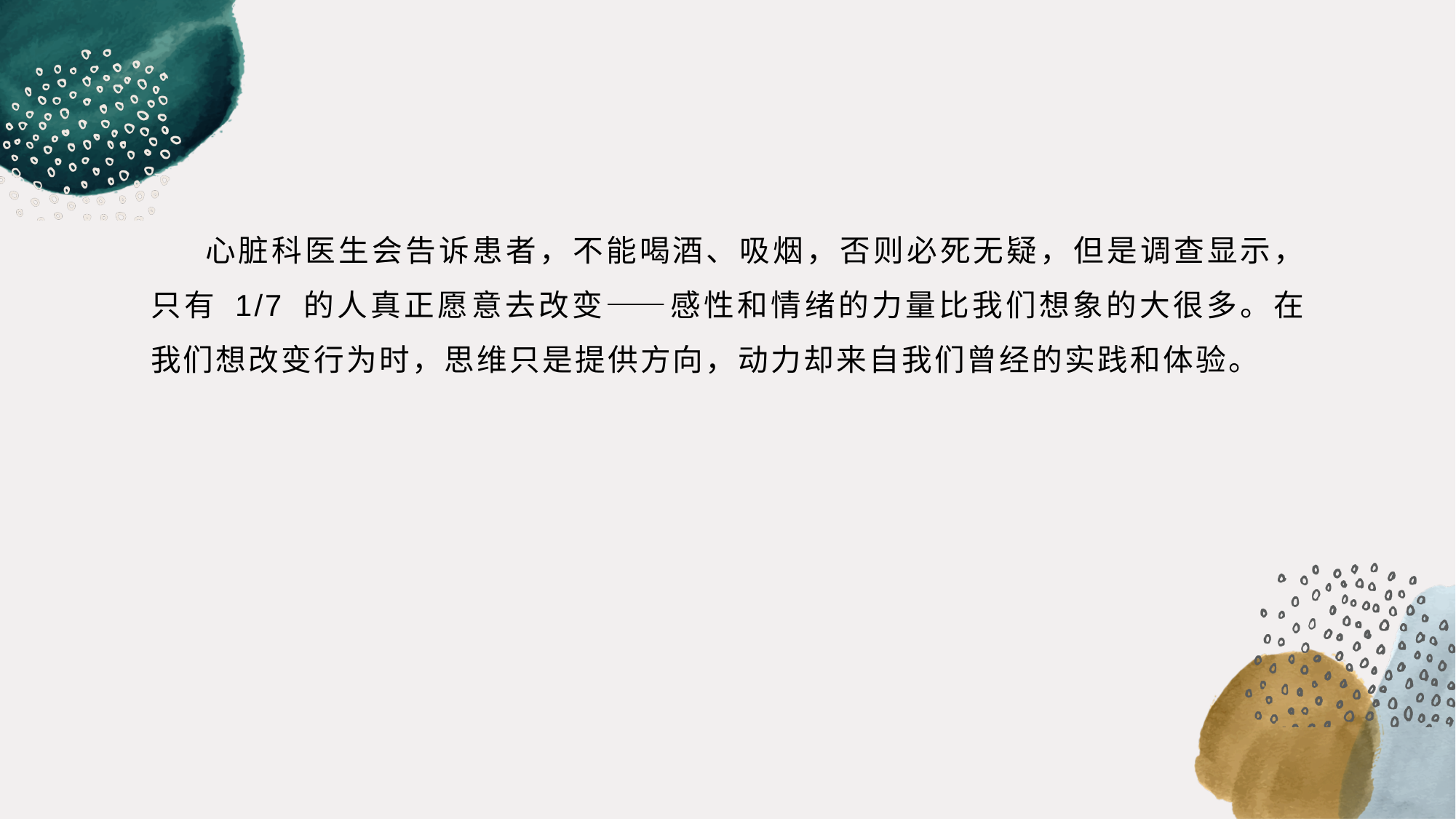

心脏科医生会告诉患者，不能喝酒、吸烟，否则必死无疑，但是调查显示，只有 1/7 的人真正愿意去改变——感性和情绪的力量比我们想象的大很多。在我们想改变行为时，思维只是提供方向，动力却来自我们曾经的实践和体验。